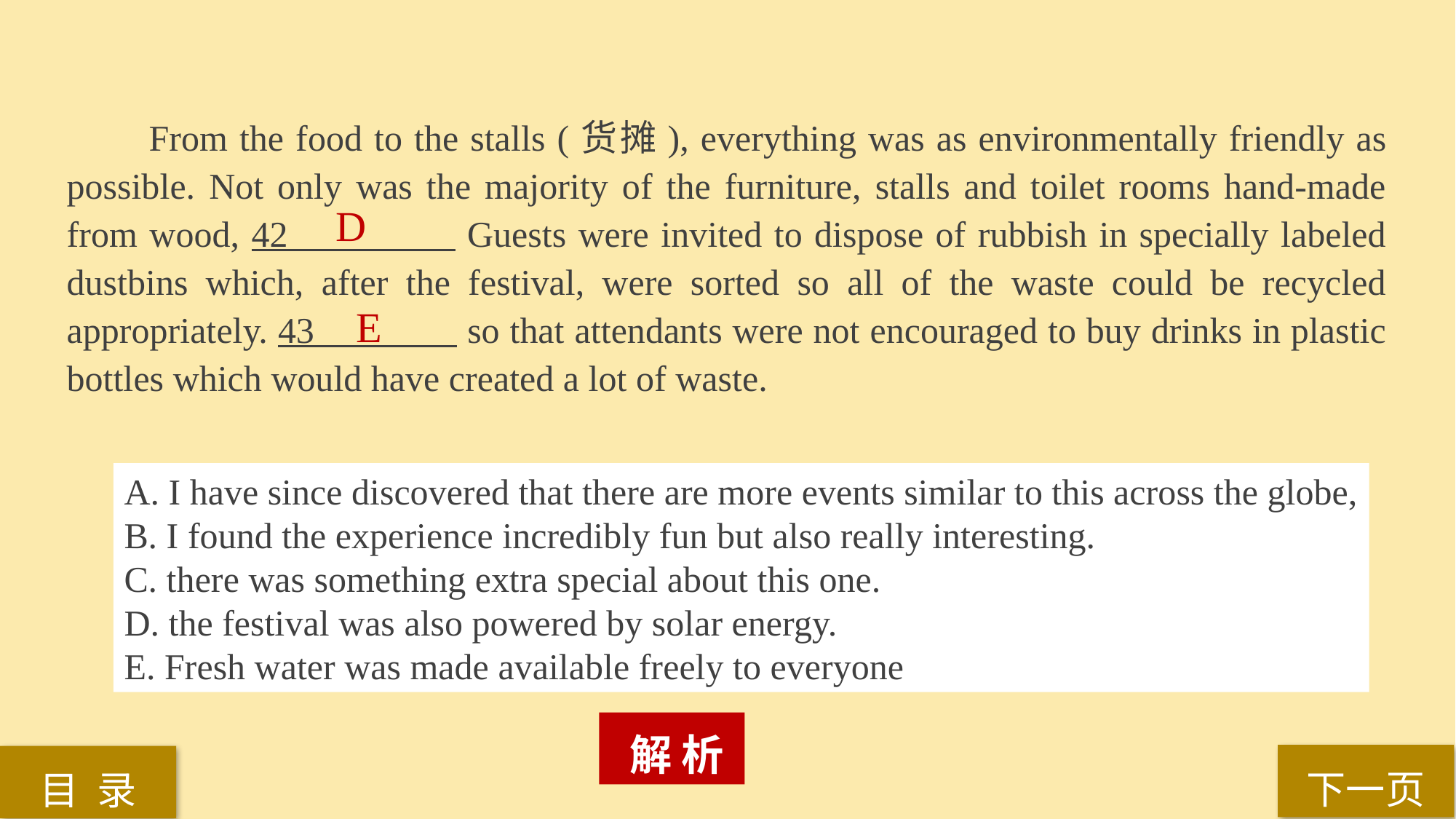

From the food to the stalls (货摊), everything was as environmentally friendly as possible. Not only was the majority of the furniture, stalls and toilet rooms hand-made from wood, 42               Guests were invited to dispose of rubbish in specially labeled dustbins which, after the festival, were sorted so all of the waste could be recycled appropriately. 43               so that attendants were not encouraged to buy drinks in plastic bottles which would have created a lot of waste.
D
E
A. I have since discovered that there are more events similar to this across the globe,
B. I found the experience incredibly fun but also really interesting.
C. there was something extra special about this one.
D. the festival was also powered by solar energy.
E. Fresh water was made available freely to everyone
 解 析